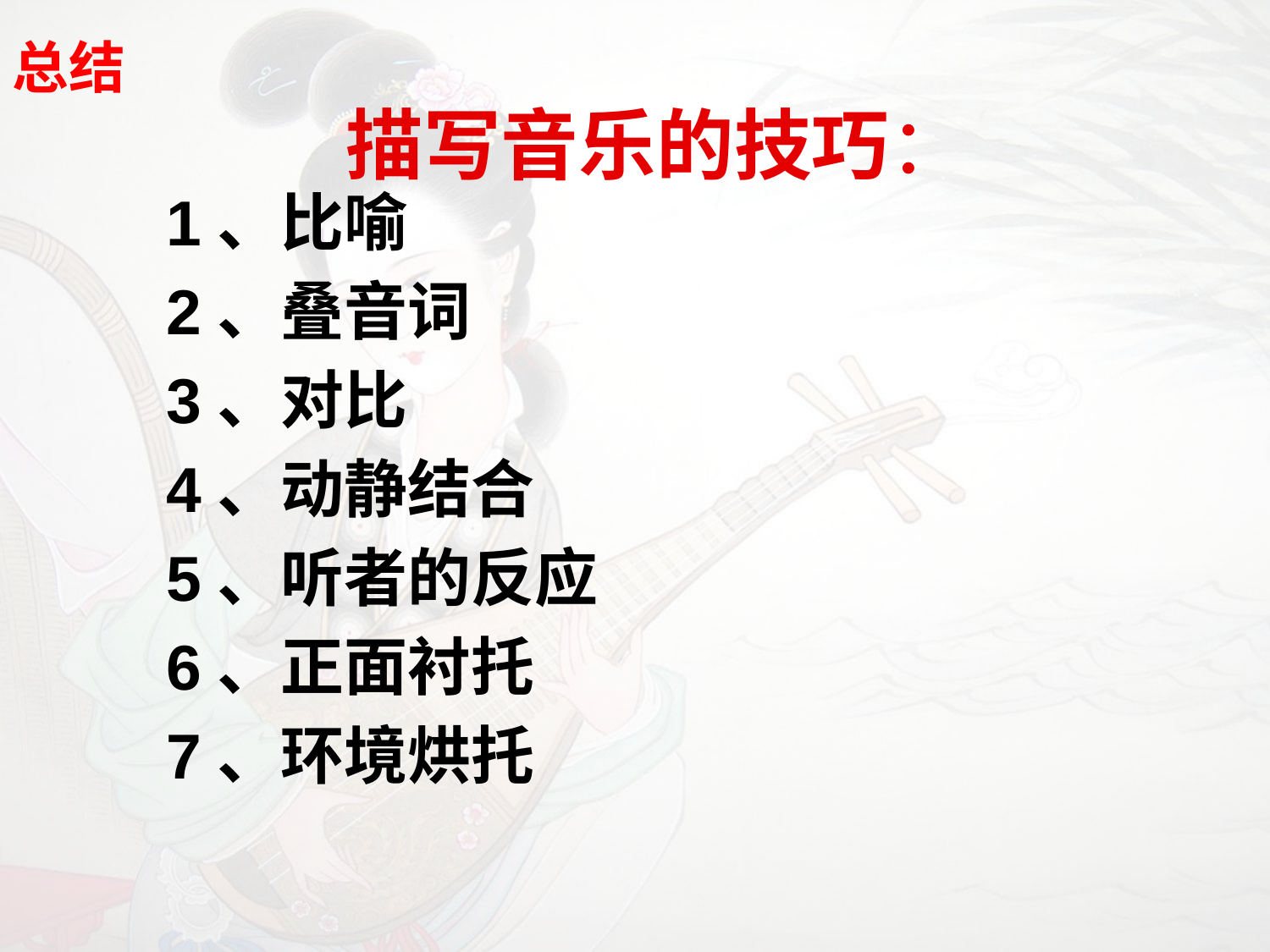

总结
# 描写音乐的技巧：
1、比喻
2、叠音词
3、对比
4、动静结合
5、听者的反应
6、正面衬托
7、环境烘托